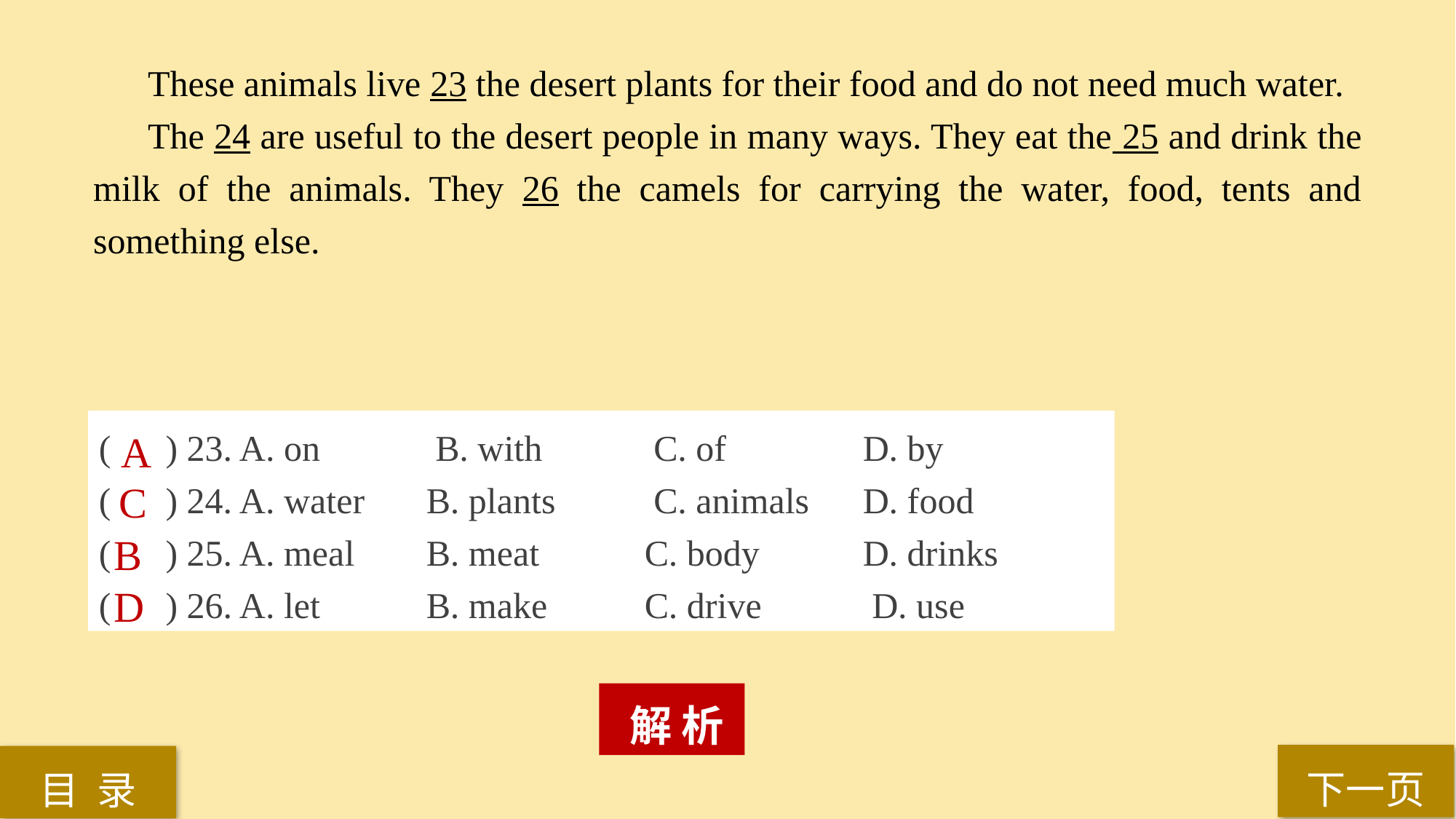

These animals live 23 the desert plants for their food and do not need much water.
The 24 are useful to the desert people in many ways. They eat the 25 and drink the milk of the animals. They 26 the camels for carrying the water, food, tents and something else.
(      ) 23. A. on	 B. with	 C. of	 	D. by
(      ) 24. A. water 	B. plants	 C. animals 	D. food
(      ) 25. A. meal 	B. meat 	C. body 	D. drinks
(      ) 26. A. let 	B. make 	C. drive	 D. use
A
C
B
D
 解 析